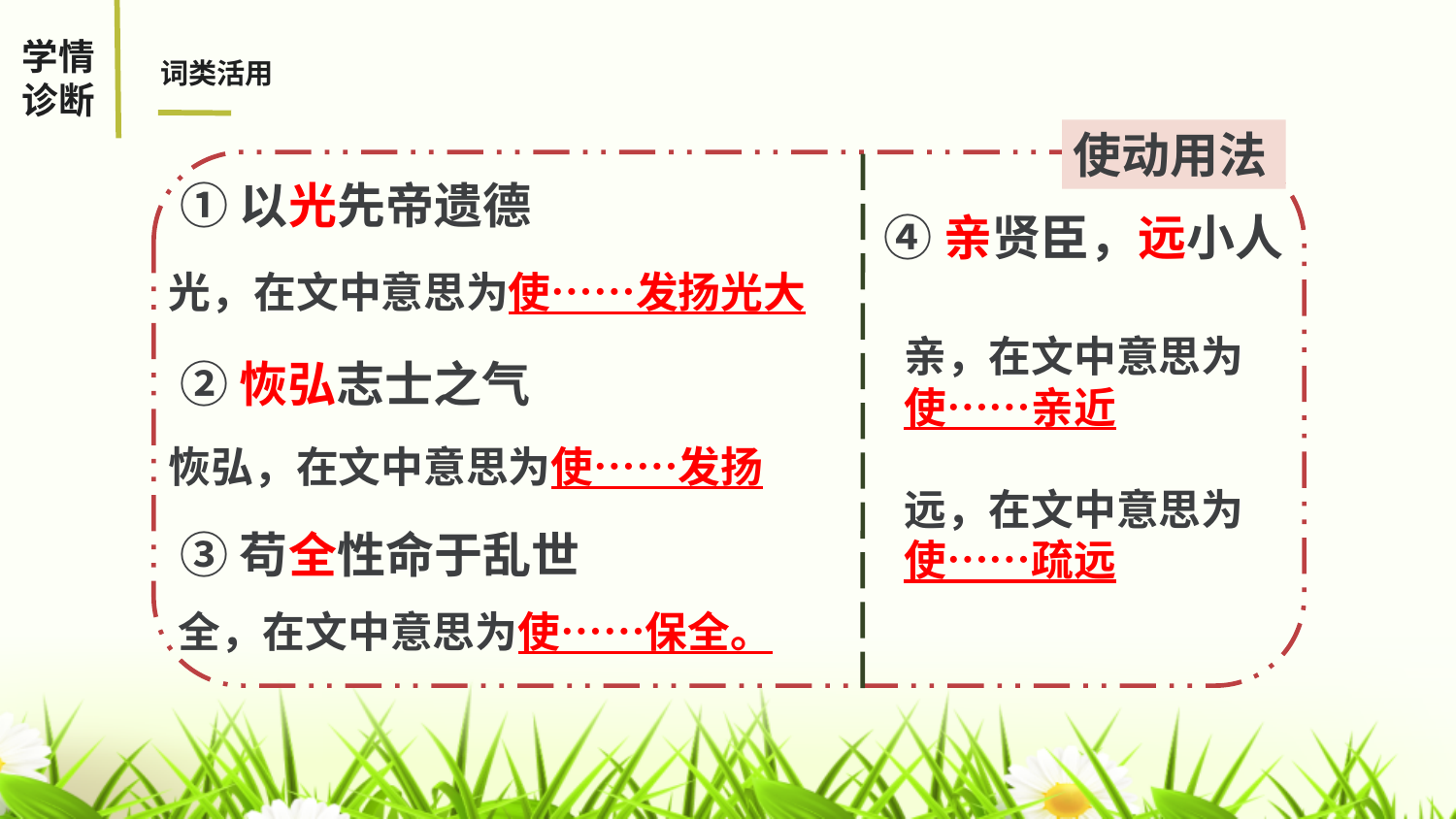

学情
诊断
词类活用
使动用法

①以光先帝遗德

④亲贤臣，远小人
光，在文中意思为使……发扬光大
亲，在文中意思为
使……亲近

远，在文中意思为
使……疏远
②恢弘志士之气
恢弘，在文中意思为使……发扬
③苟全性命于乱世
全，在文中意思为使……保全。